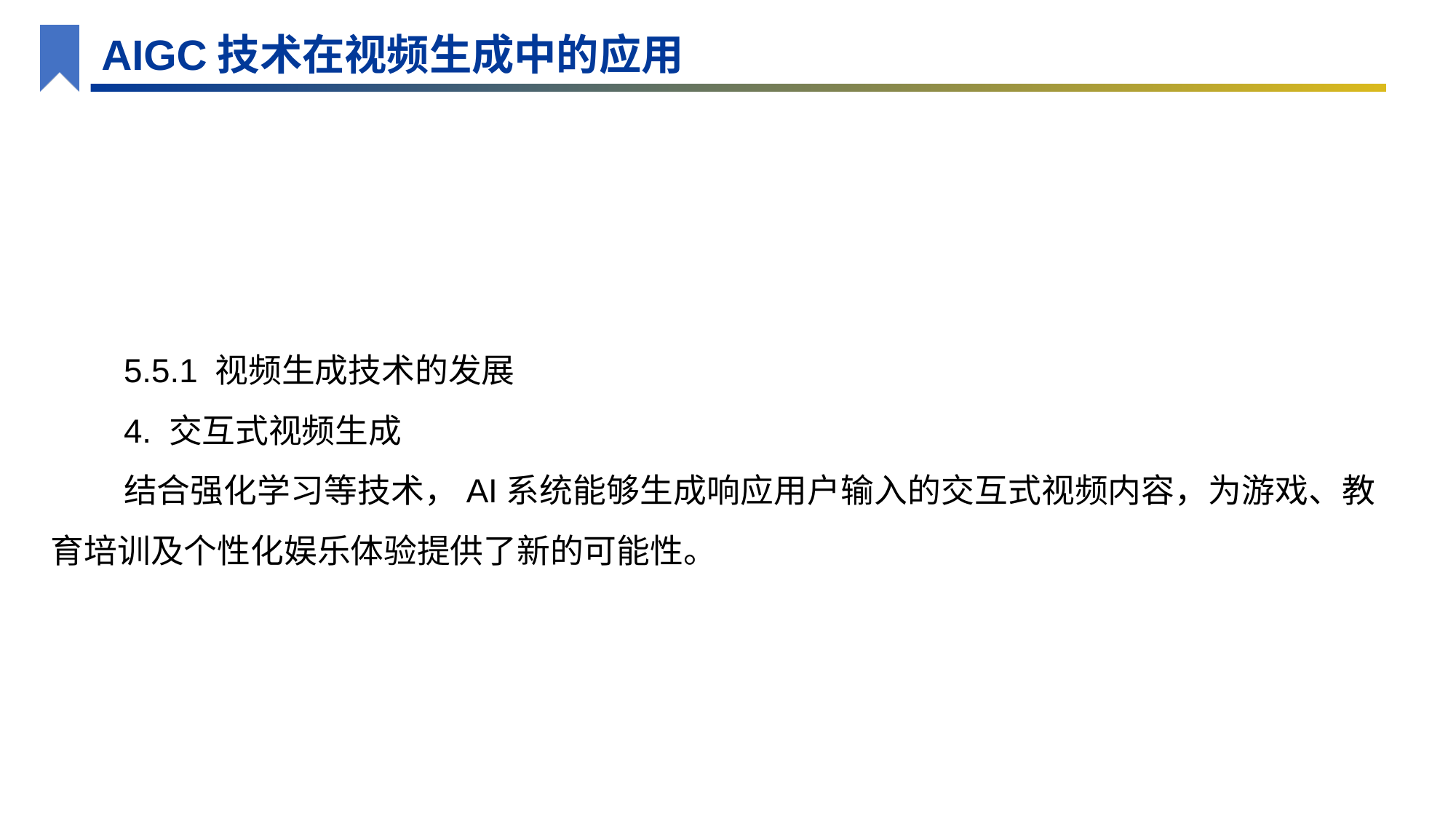

AIGC技术在视频生成中的应用
5.5.1 视频生成技术的发展
4. 交互式视频生成
结合强化学习等技术，AI系统能够生成响应用户输入的交互式视频内容，为游戏、教育培训及个性化娱乐体验提供了新的可能性。